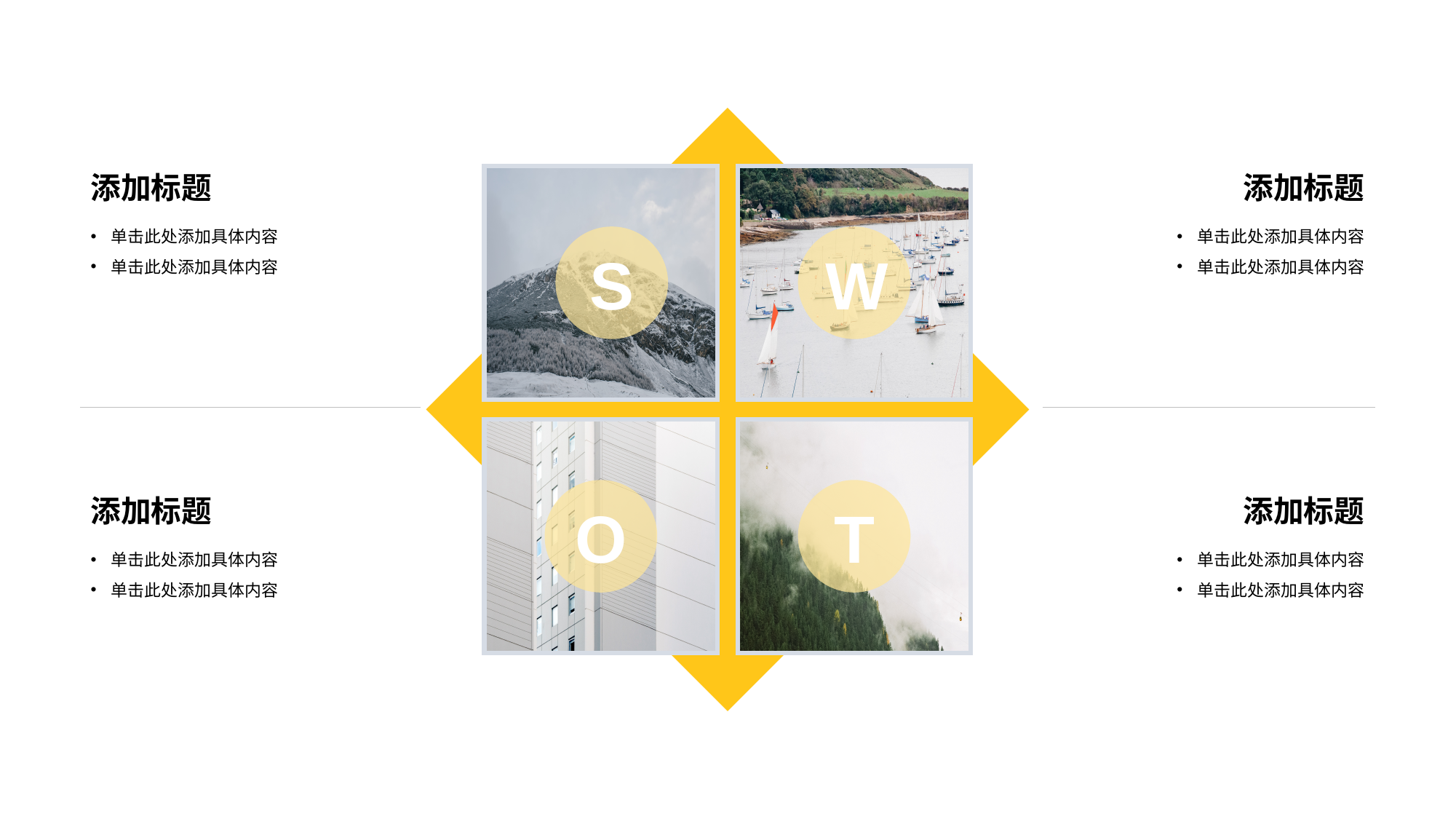

S
W

O
T
添加标题
添加标题
单击此处添加具体内容
单击此处添加具体内容
单击此处添加具体内容
单击此处添加具体内容
添加标题
添加标题
单击此处添加具体内容
单击此处添加具体内容
单击此处添加具体内容
单击此处添加具体内容